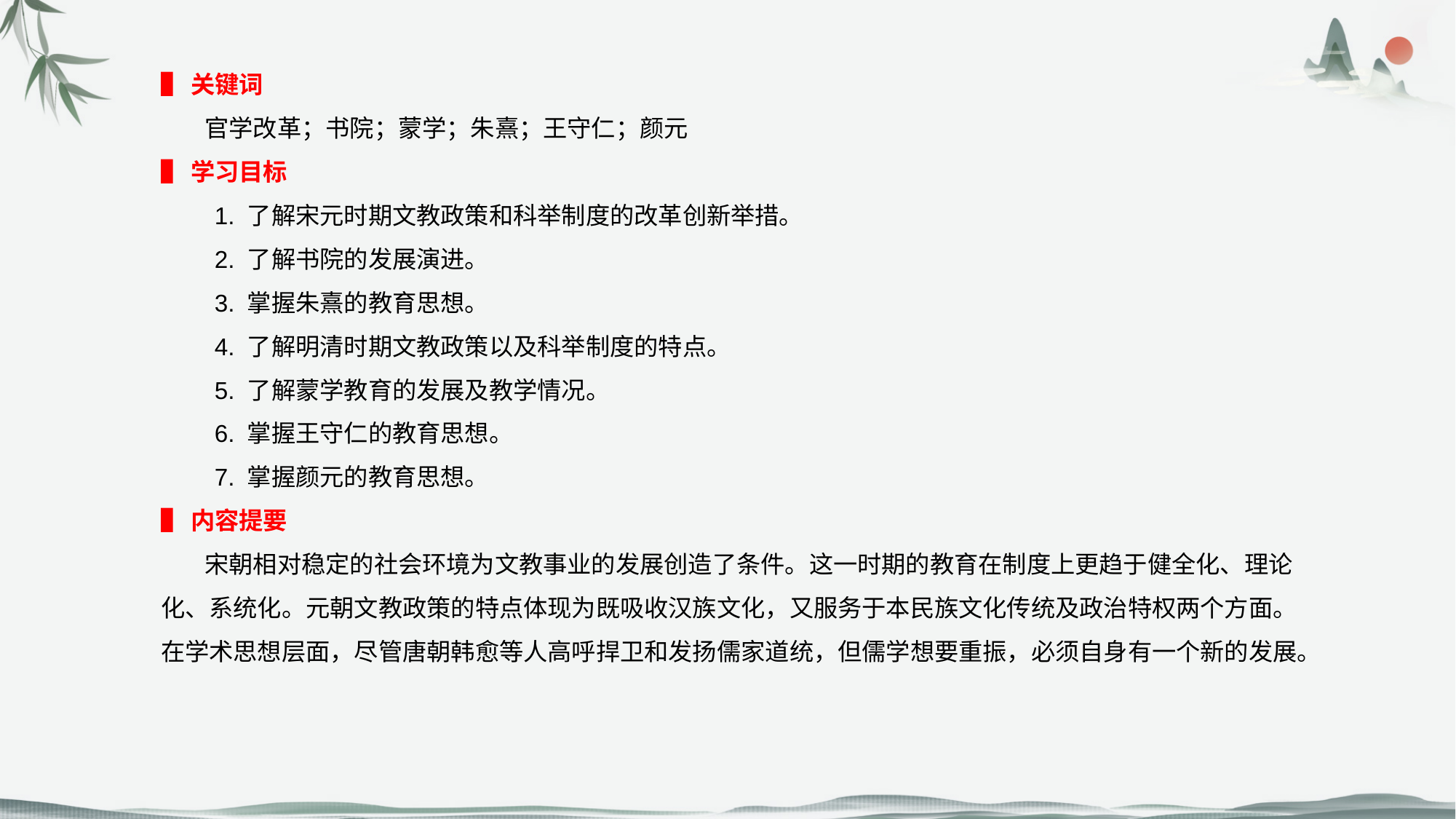

▌关键词
       官学改革；书院；蒙学；朱熹；王守仁；颜元
▌学习目标
        1. 了解宋元时期文教政策和科举制度的改革创新举措。
        2. 了解书院的发展演进。
        3. 掌握朱熹的教育思想。
        4. 了解明清时期文教政策以及科举制度的特点。
        5. 了解蒙学教育的发展及教学情况。
        6. 掌握王守仁的教育思想。
        7. 掌握颜元的教育思想。
▌内容提要
       宋朝相对稳定的社会环境为文教事业的发展创造了条件。这一时期的教育在制度上更趋于健全化、理论化、系统化。元朝文教政策的特点体现为既吸收汉族文化，又服务于本民族文化传统及政治特权两个方面。在学术思想层面，尽管唐朝韩愈等人高呼捍卫和发扬儒家道统，但儒学想要重振，必须自身有一个新的发展。